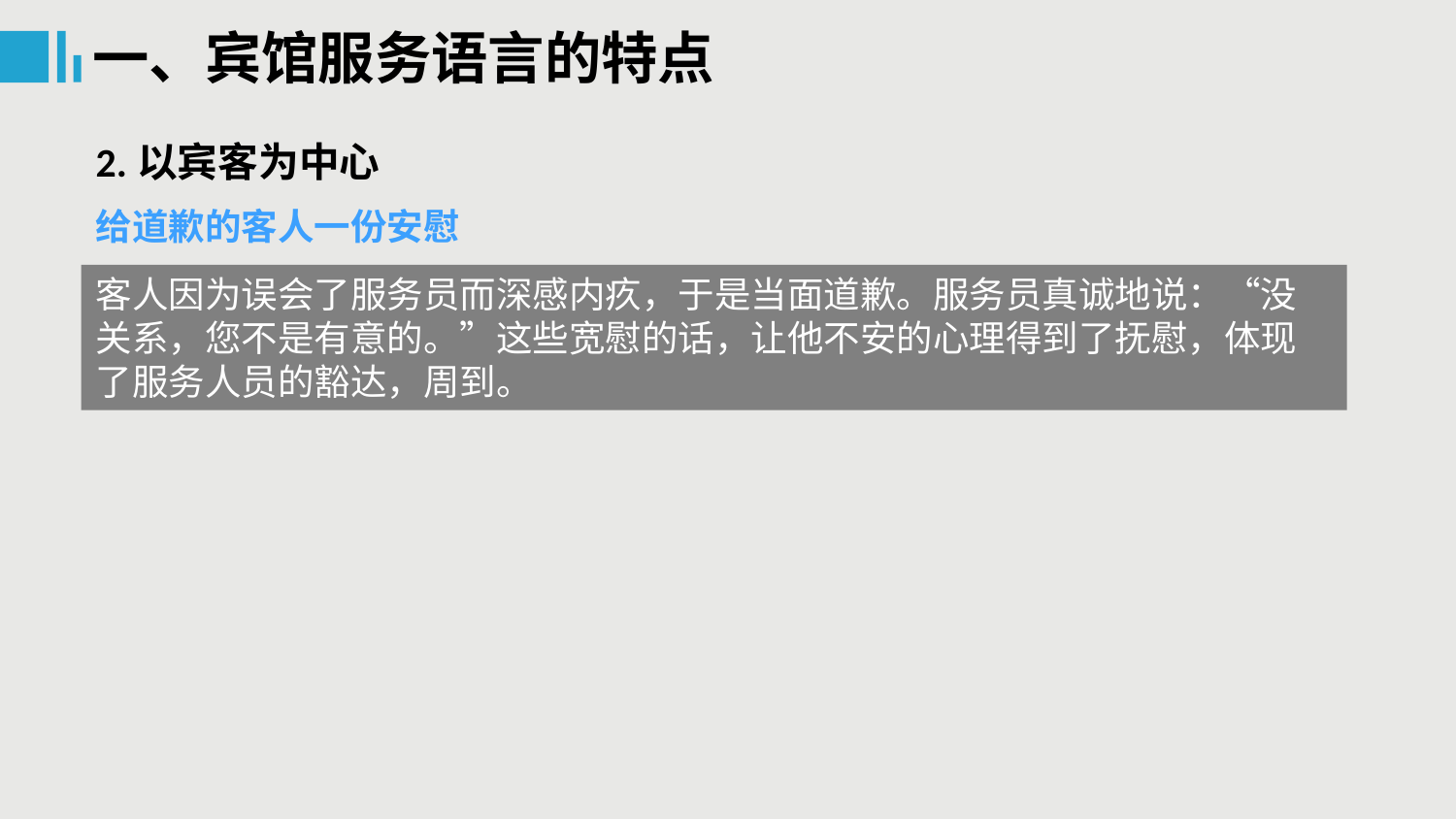

一、宾馆服务语言的特点

2.以宾客为中心
给道歉的客人一份安慰
客人因为误会了服务员而深感内疚，于是当面道歉。服务员真诚地说：“没关系，您不是有意的。”这些宽慰的话，让他不安的心理得到了抚慰，体现了服务人员的豁达，周到。